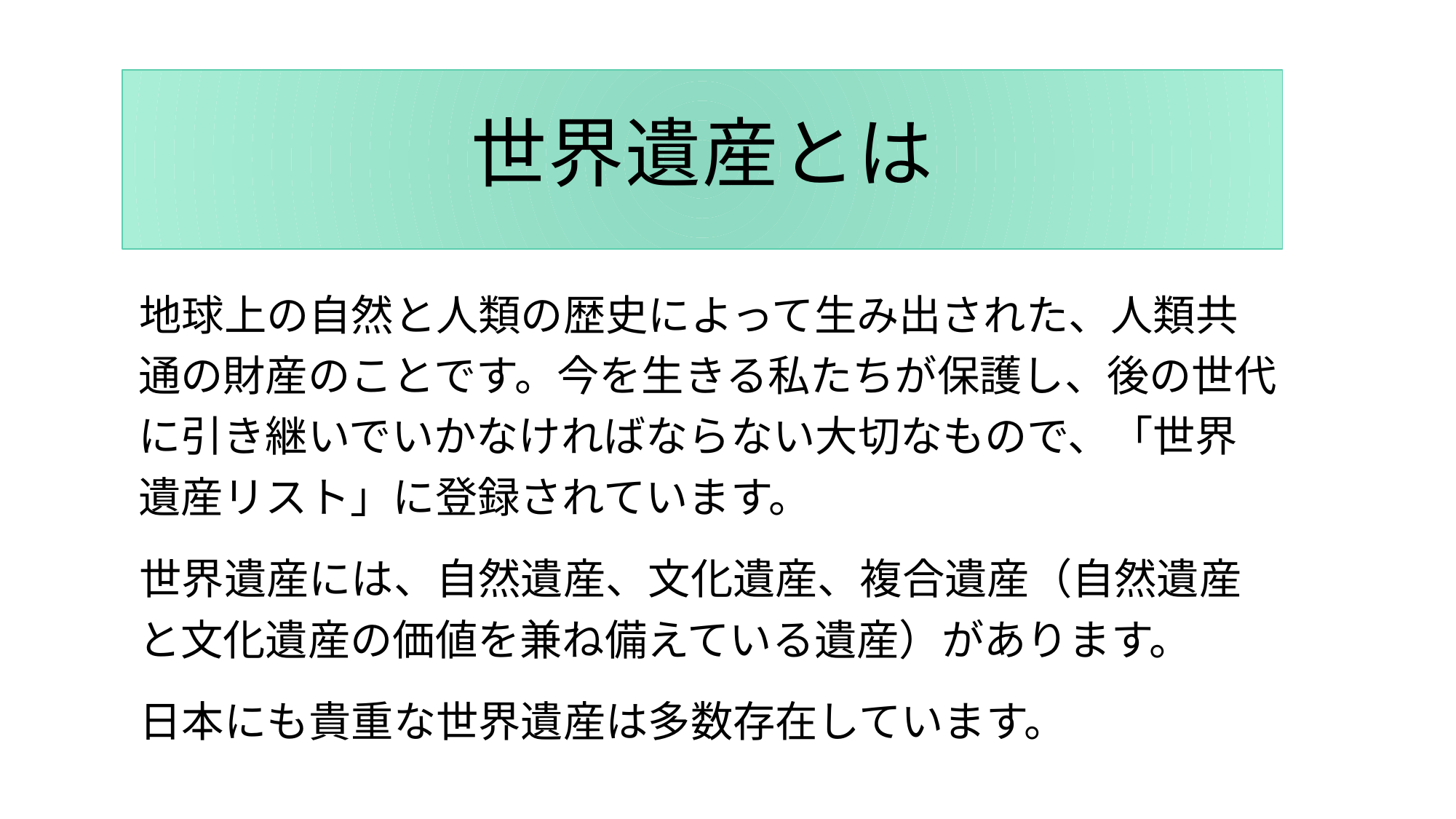

# 世界遺産とは
地球上の自然と人類の歴史によって生み出された、人類共通の財産のことです。今を生きる私たちが保護し、後の世代に引き継いでいかなければならない大切なもので、「世界遺産リスト」に登録されています。
世界遺産には、自然遺産、文化遺産、複合遺産（自然遺産と文化遺産の価値を兼ね備えている遺産）があります。
日本にも貴重な世界遺産は多数存在しています。